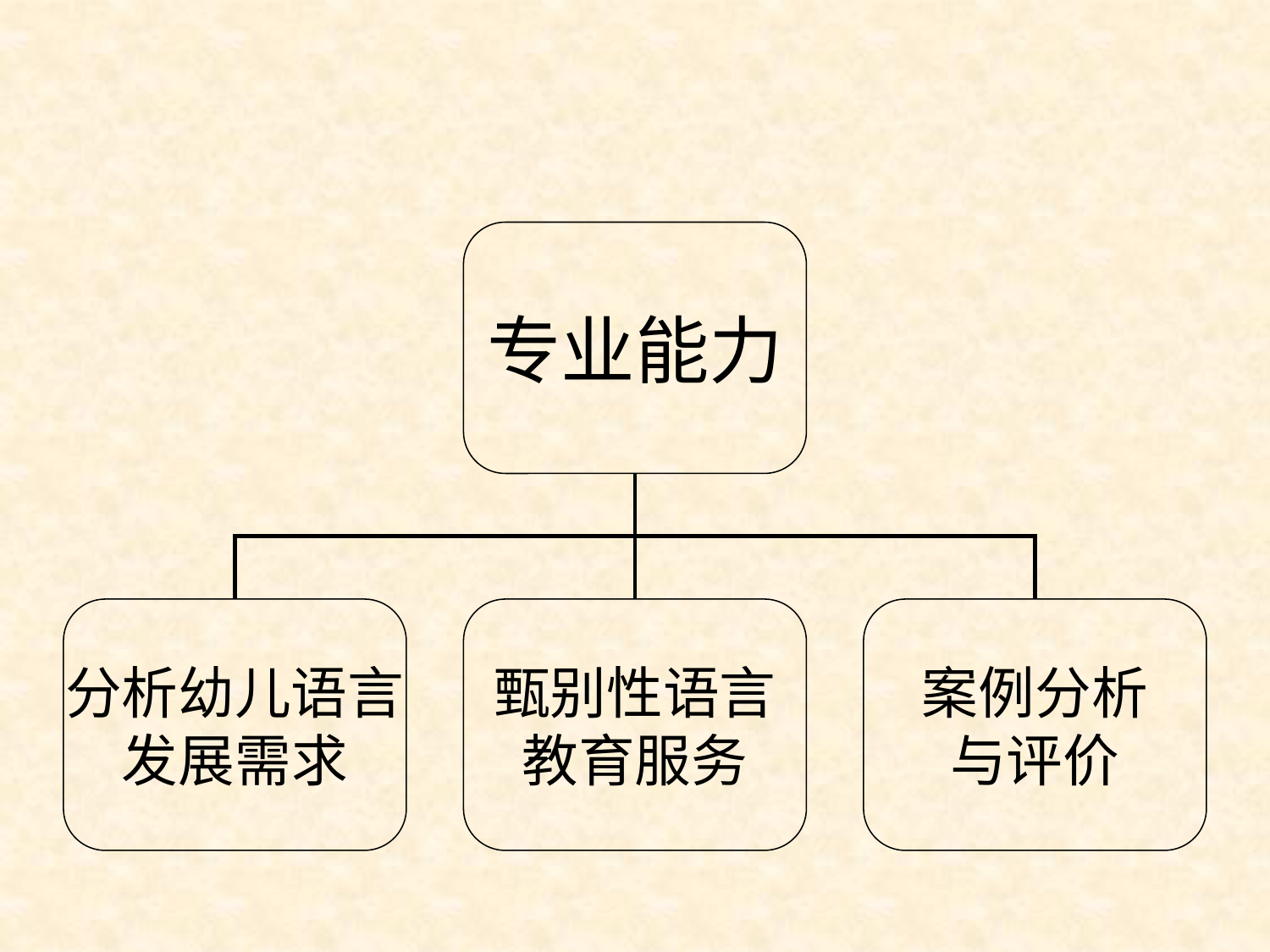

专业能力
分析幼儿语言
发展需求
甄别性语言
教育服务
案例分析
与评价